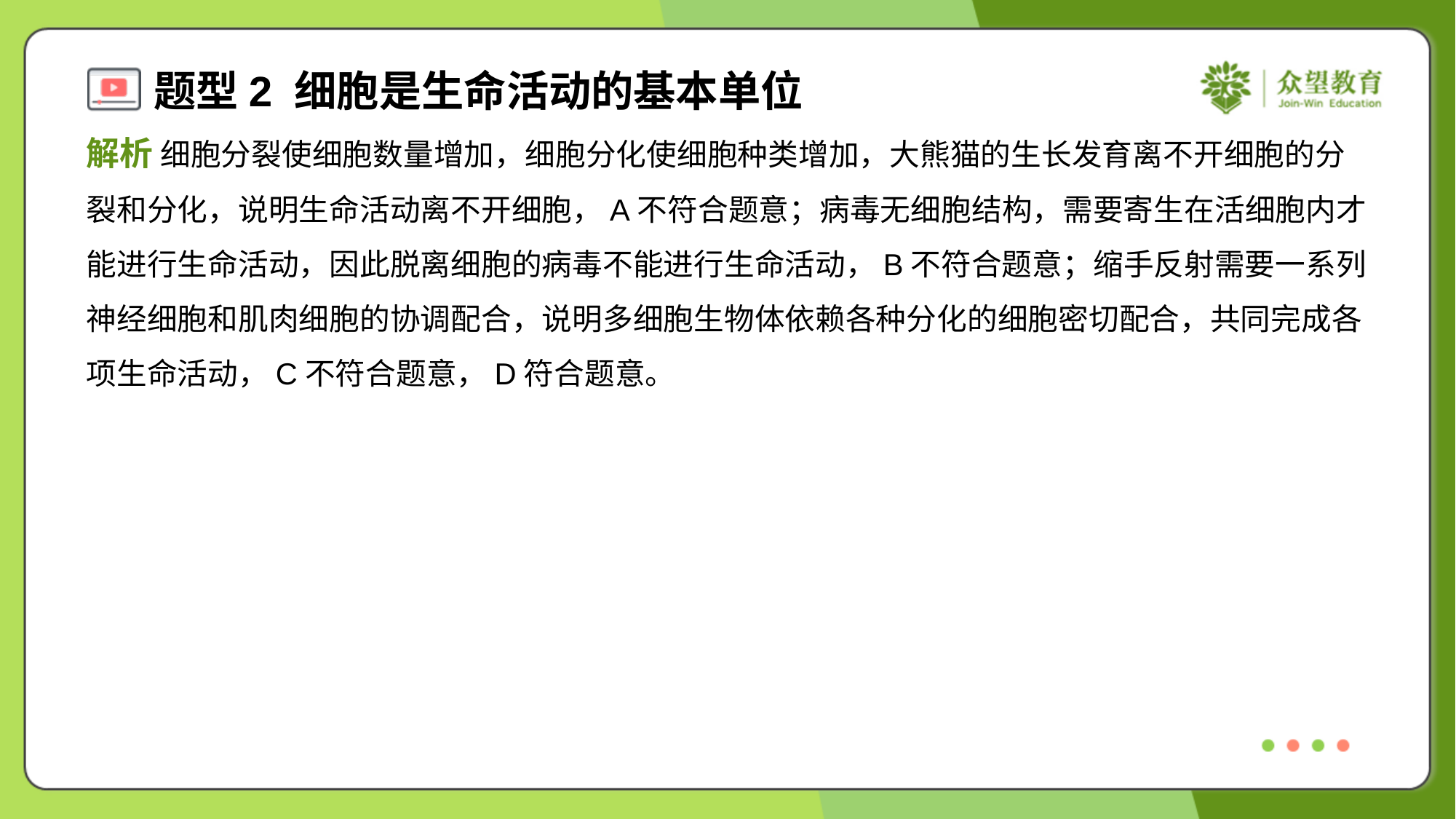

解析 细胞分裂使细胞数量增加，细胞分化使细胞种类增加，大熊猫的生长发育离不开细胞的分
裂和分化，说明生命活动离不开细胞，A不符合题意；病毒无细胞结构，需要寄生在活细胞内才
能进行生命活动，因此脱离细胞的病毒不能进行生命活动，B不符合题意；缩手反射需要一系列
神经细胞和肌肉细胞的协调配合，说明多细胞生物体依赖各种分化的细胞密切配合，共同完成各
项生命活动，C不符合题意，D符合题意。